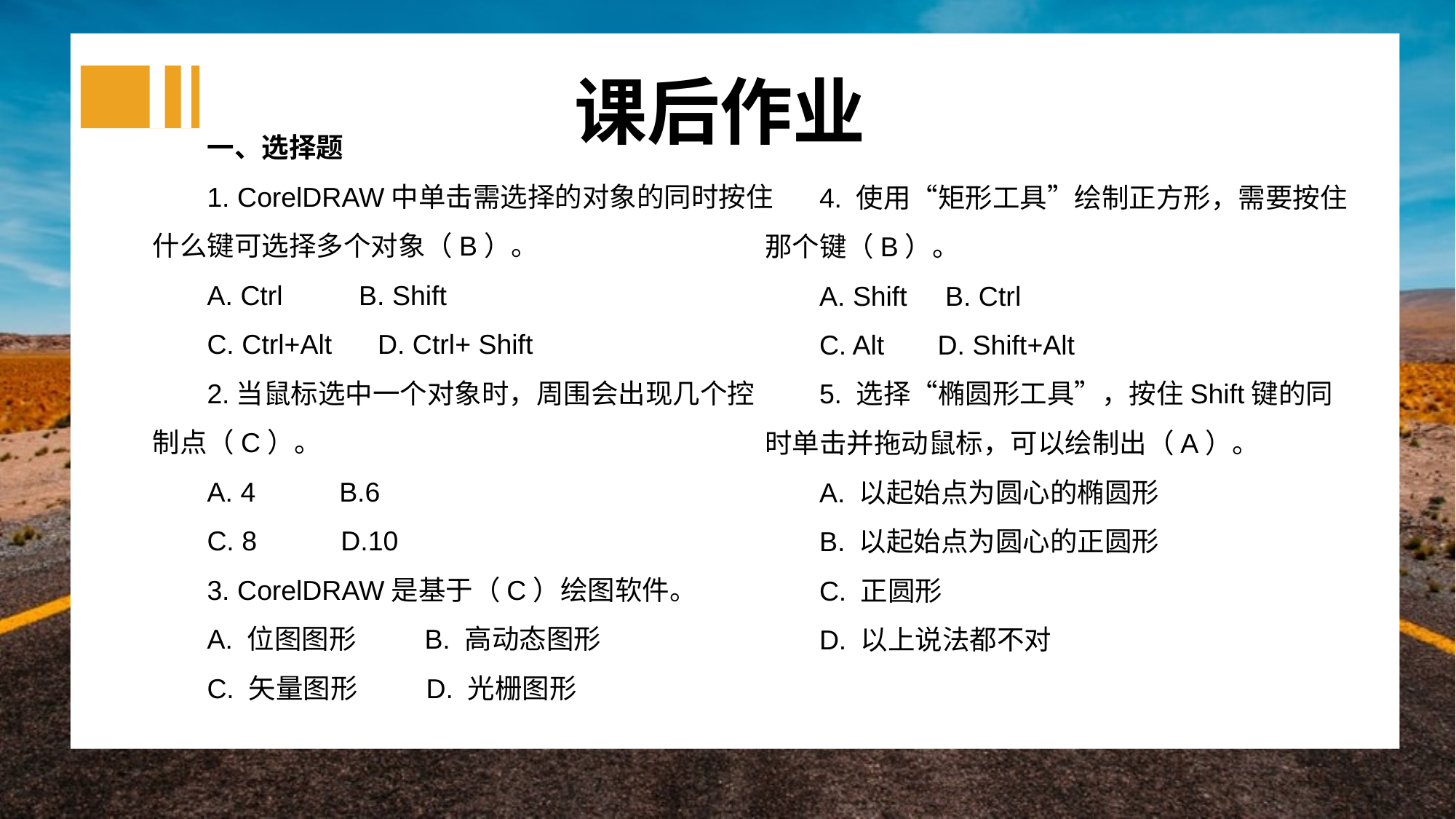

课后作业

一、选择题
1. CorelDRAW中单击需选择的对象的同时按住什么键可选择多个对象（B）。
A. Ctrl          B. Shift
C. Ctrl+Alt      D. Ctrl+ Shift
2.当鼠标选中一个对象时，周围会出现几个控制点（C）。
A. 4           B.6
C. 8           D.10
3. CorelDRAW是基于（C）绘图软件。
A. 位图图形          B. 高动态图形
C. 矢量图形          D. 光栅图形
4. 使用“矩形工具”绘制正方形，需要按住那个键（B）。
A. Shift     B. Ctrl
C. Alt       D. Shift+Alt
5. 选择“椭圆形工具”，按住Shift键的同时单击并拖动鼠标，可以绘制出（A）。
A. 以起始点为圆心的椭圆形
B. 以起始点为圆心的正圆形
C. 正圆形
D. 以上说法都不对